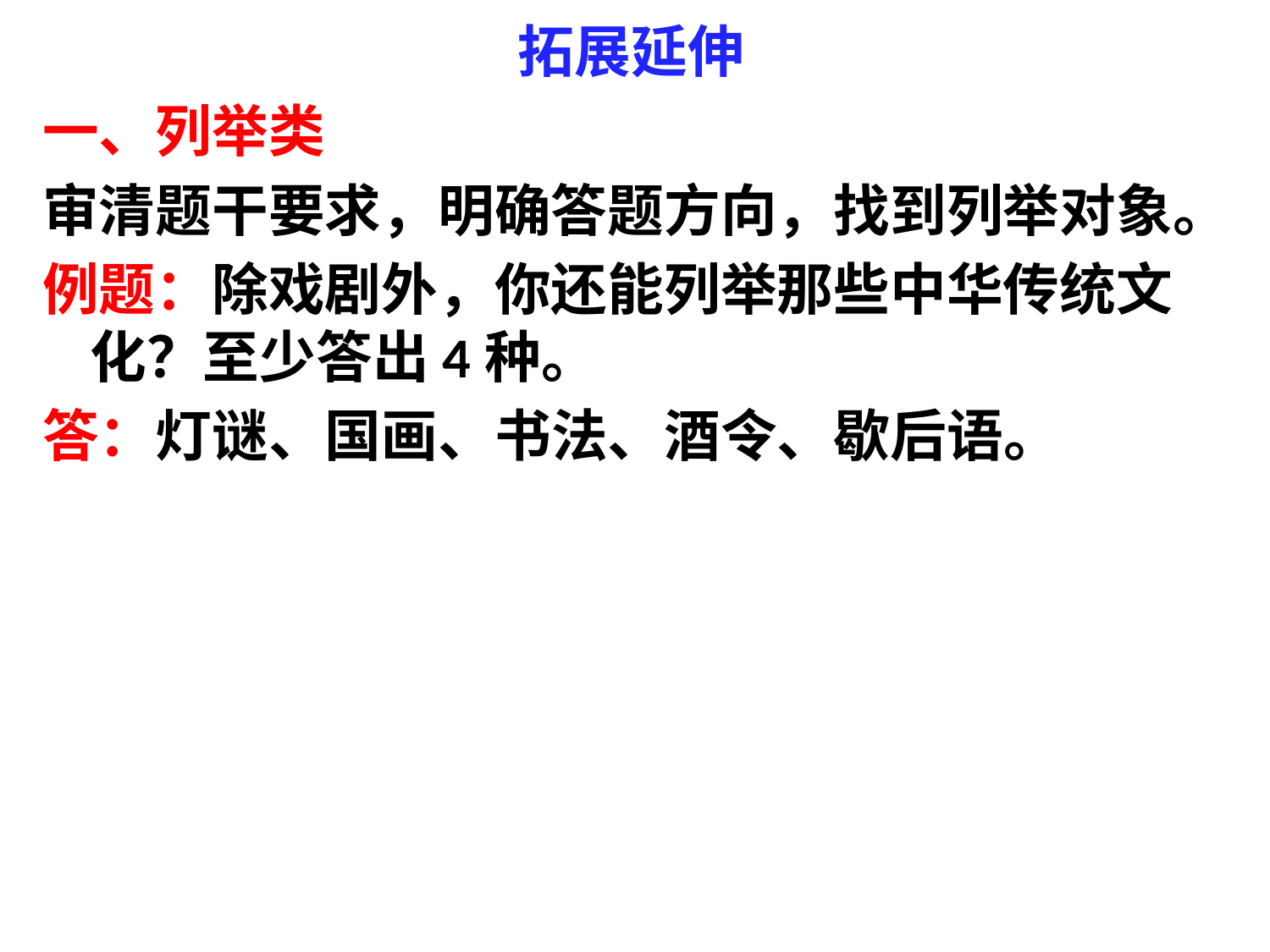

# 拓展延伸
一、列举类
审清题干要求，明确答题方向，找到列举对象。
例题：除戏剧外，你还能列举那些中华传统文化？至少答出4种。
答：灯谜、国画、书法、酒令、歇后语。